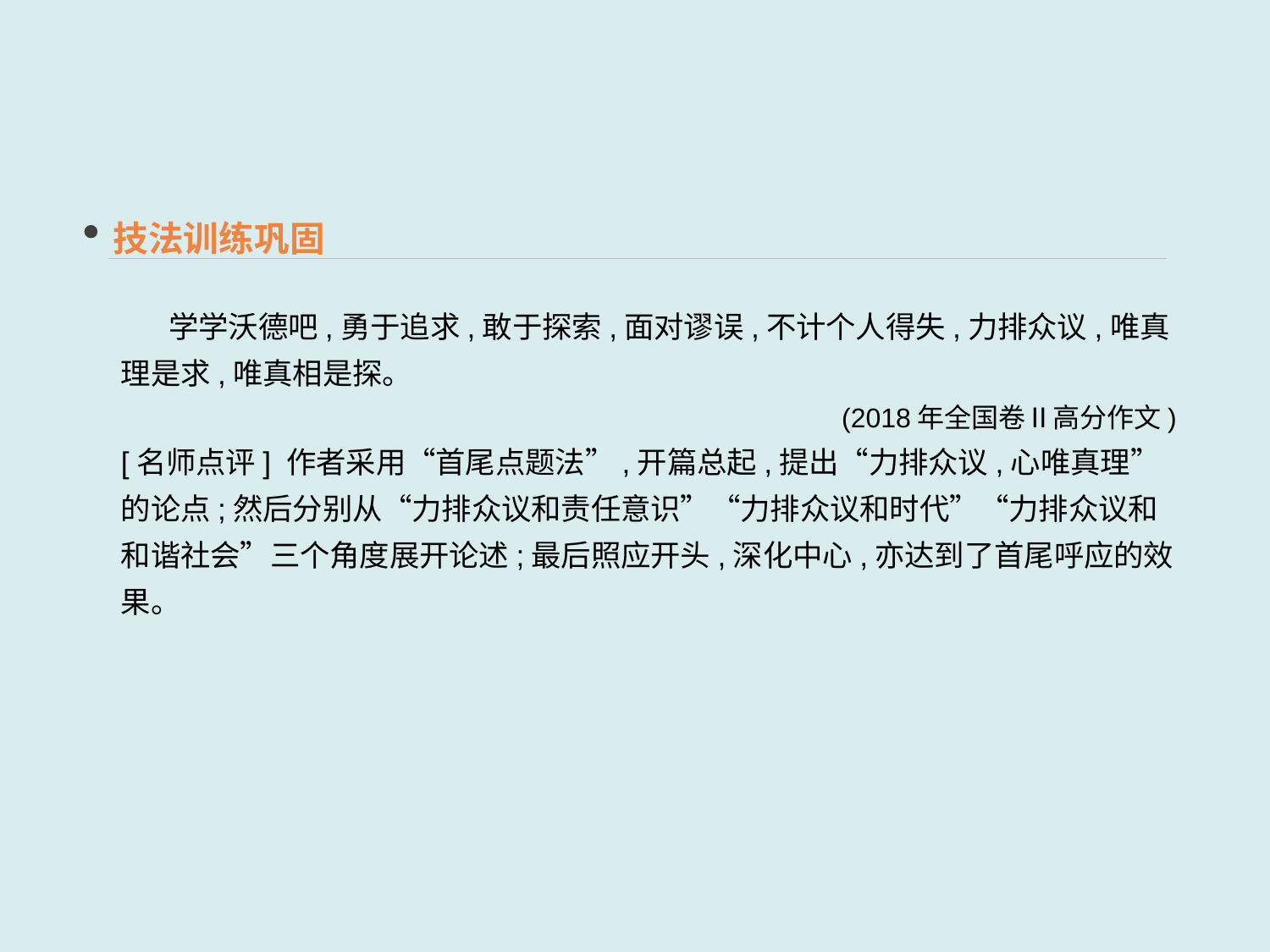

技法训练巩固

      学学沃德吧,勇于追求,敢于探索,面对谬误,不计个人得失,力排众议,唯真理是求,唯真相是探。
(2018年全国卷Ⅱ高分作文)
[名师点评] 作者采用“首尾点题法”,开篇总起,提出“力排众议,心唯真理”的论点;然后分别从“力排众议和责任意识”“力排众议和时代”“力排众议和和谐社会”三个角度展开论述;最后照应开头,深化中心,亦达到了首尾呼应的效果。